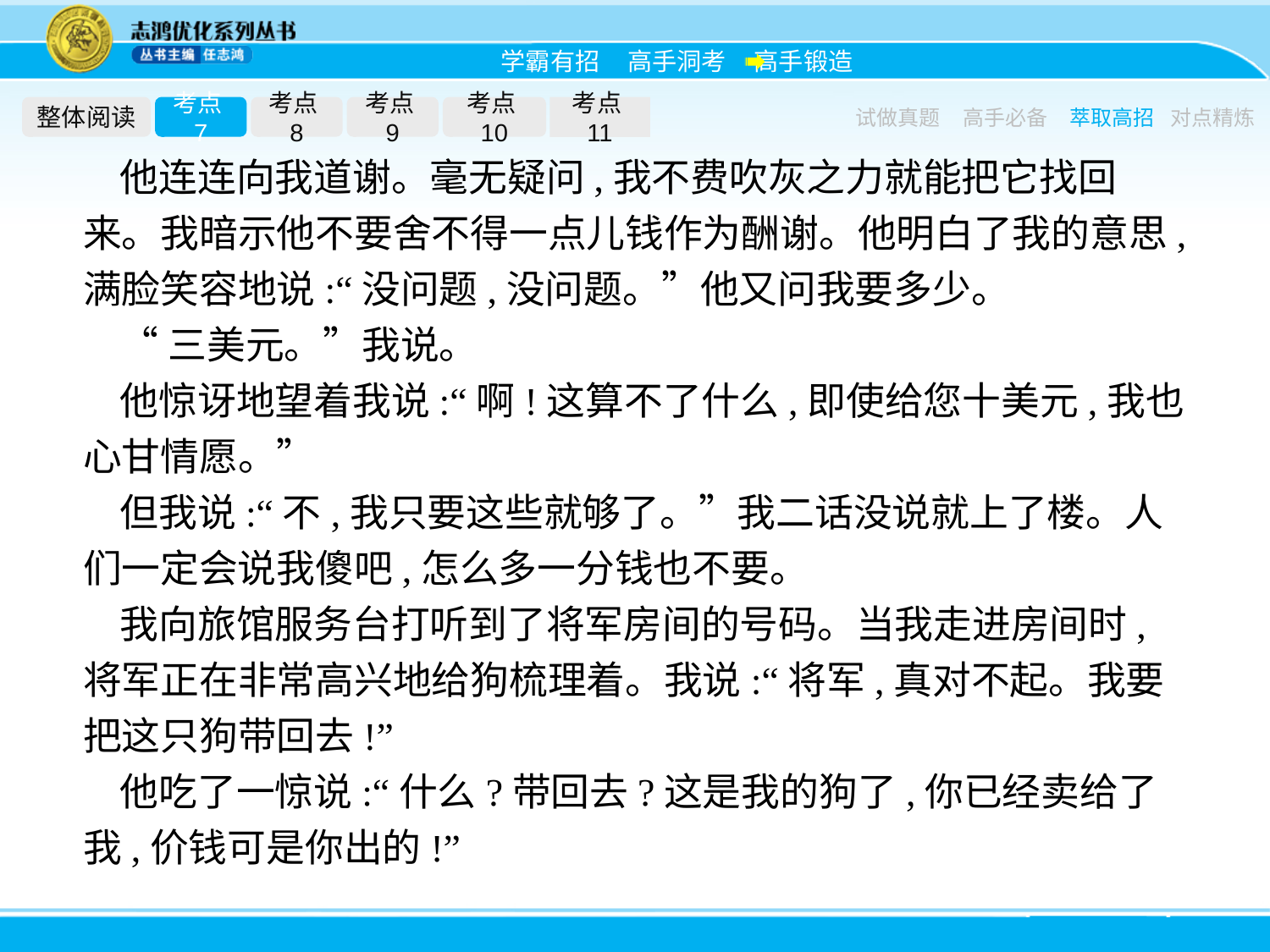

整体阅读
考点7
考点8
考点9
考点10
考点11
试做真题
高手必备
萃取高招
对点精炼
他连连向我道谢。毫无疑问,我不费吹灰之力就能把它找回来。我暗示他不要舍不得一点儿钱作为酬谢。他明白了我的意思,满脸笑容地说:“没问题,没问题。”他又问我要多少。
“三美元。”我说。
他惊讶地望着我说:“啊!这算不了什么,即使给您十美元,我也心甘情愿。”
但我说:“不,我只要这些就够了。”我二话没说就上了楼。人们一定会说我傻吧,怎么多一分钱也不要。
我向旅馆服务台打听到了将军房间的号码。当我走进房间时,将军正在非常高兴地给狗梳理着。我说:“将军,真对不起。我要把这只狗带回去!”
他吃了一惊说:“什么?带回去?这是我的狗了,你已经卖给了我,价钱可是你出的!”